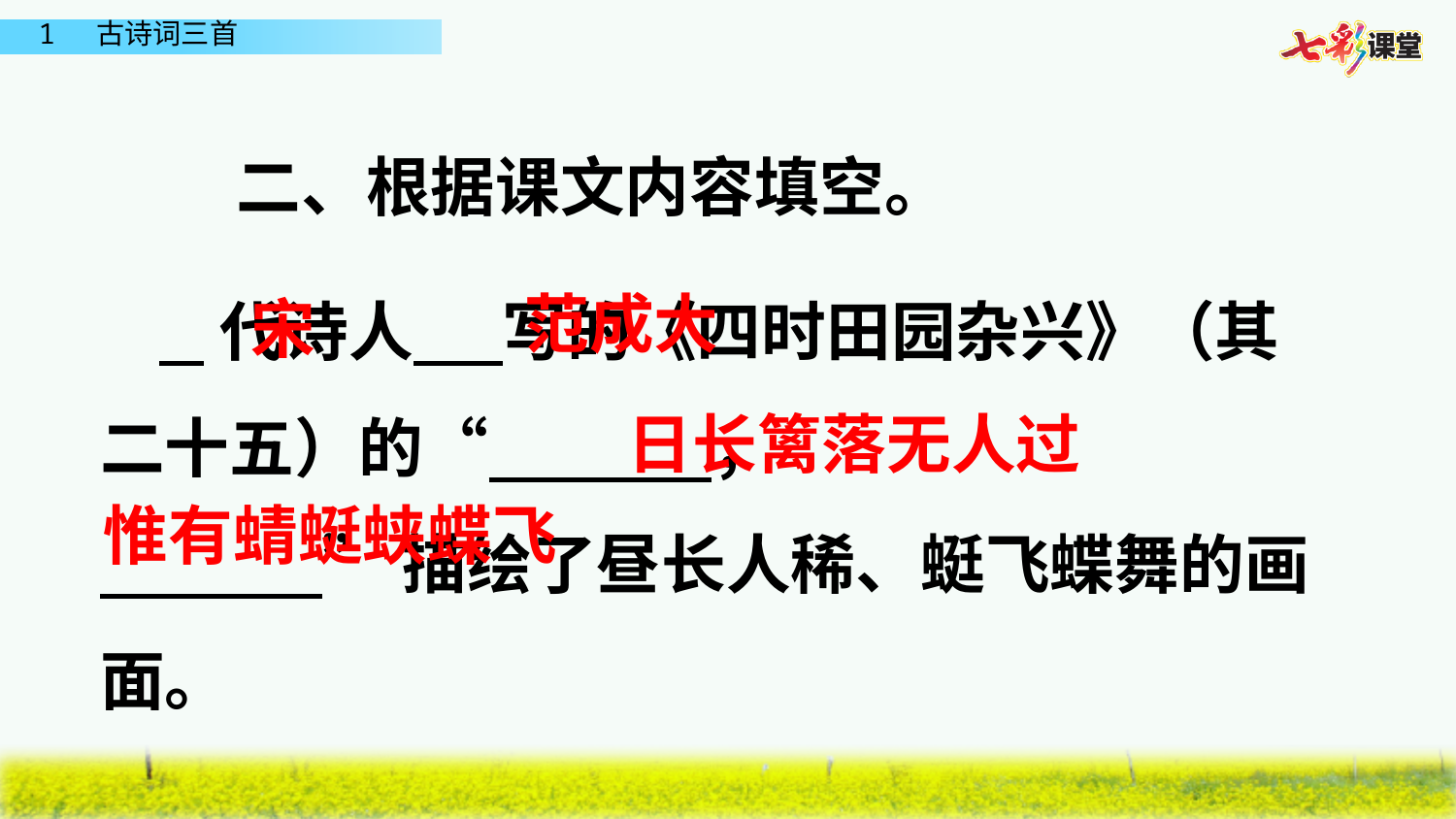

二、根据课文内容填空。
范成大
宋
       代诗人      写的《四时田园杂兴》（其二十五）的“               ，
               ”描绘了昼长人稀、蜓飞蝶舞的画面。
日长篱落无人过
惟有蜻蜓蛱蝶飞